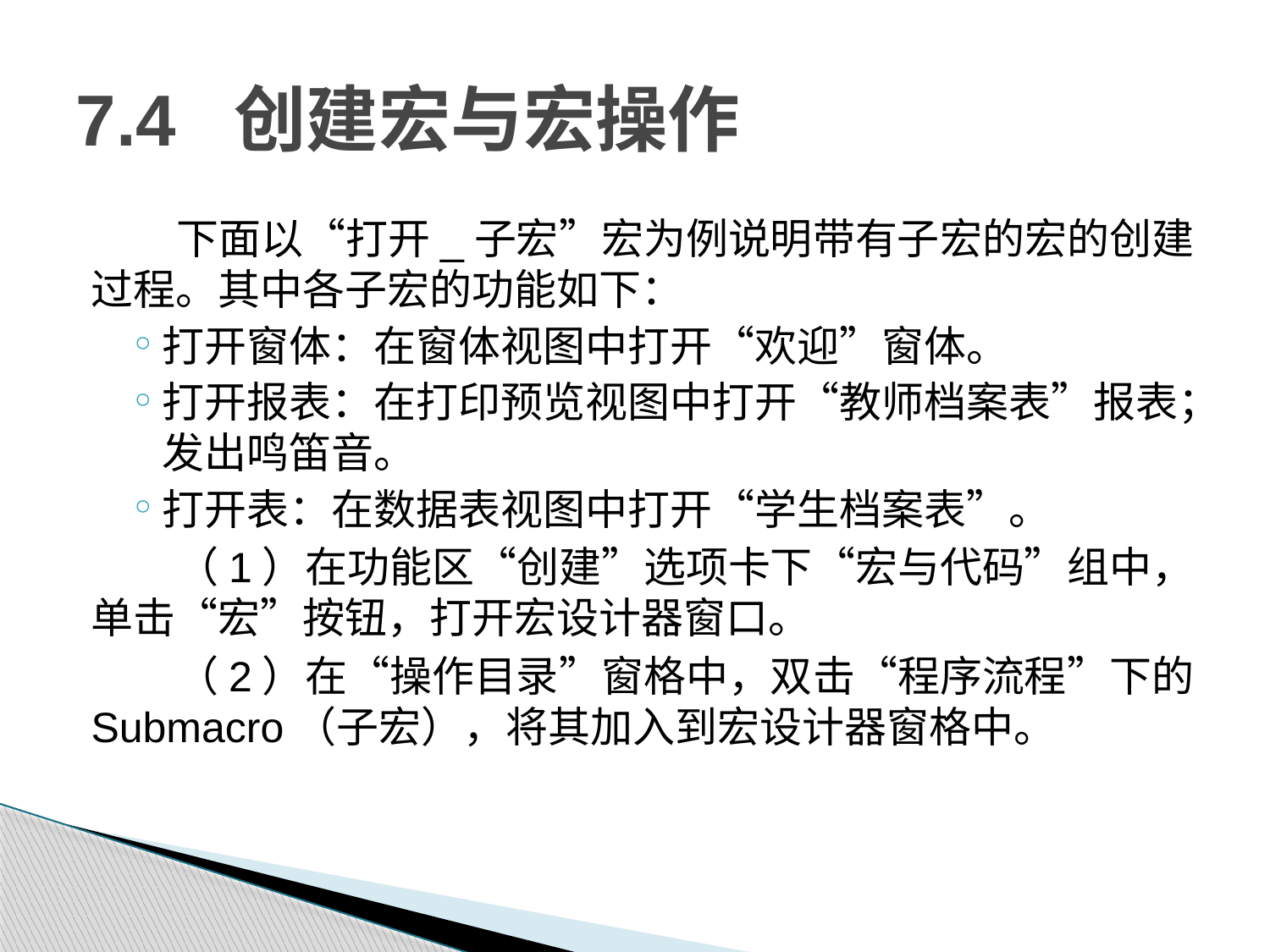

# 7.4  创建宏与宏操作
下面以“打开_子宏”宏为例说明带有子宏的宏的创建过程。其中各子宏的功能如下：
打开窗体：在窗体视图中打开“欢迎”窗体。
打开报表：在打印预览视图中打开“教师档案表”报表；发出鸣笛音。
打开表：在数据表视图中打开“学生档案表”。
（1）在功能区“创建”选项卡下“宏与代码”组中，单击“宏”按钮，打开宏设计器窗口。
（2）在“操作目录”窗格中，双击“程序流程”下的Submacro（子宏），将其加入到宏设计器窗格中。